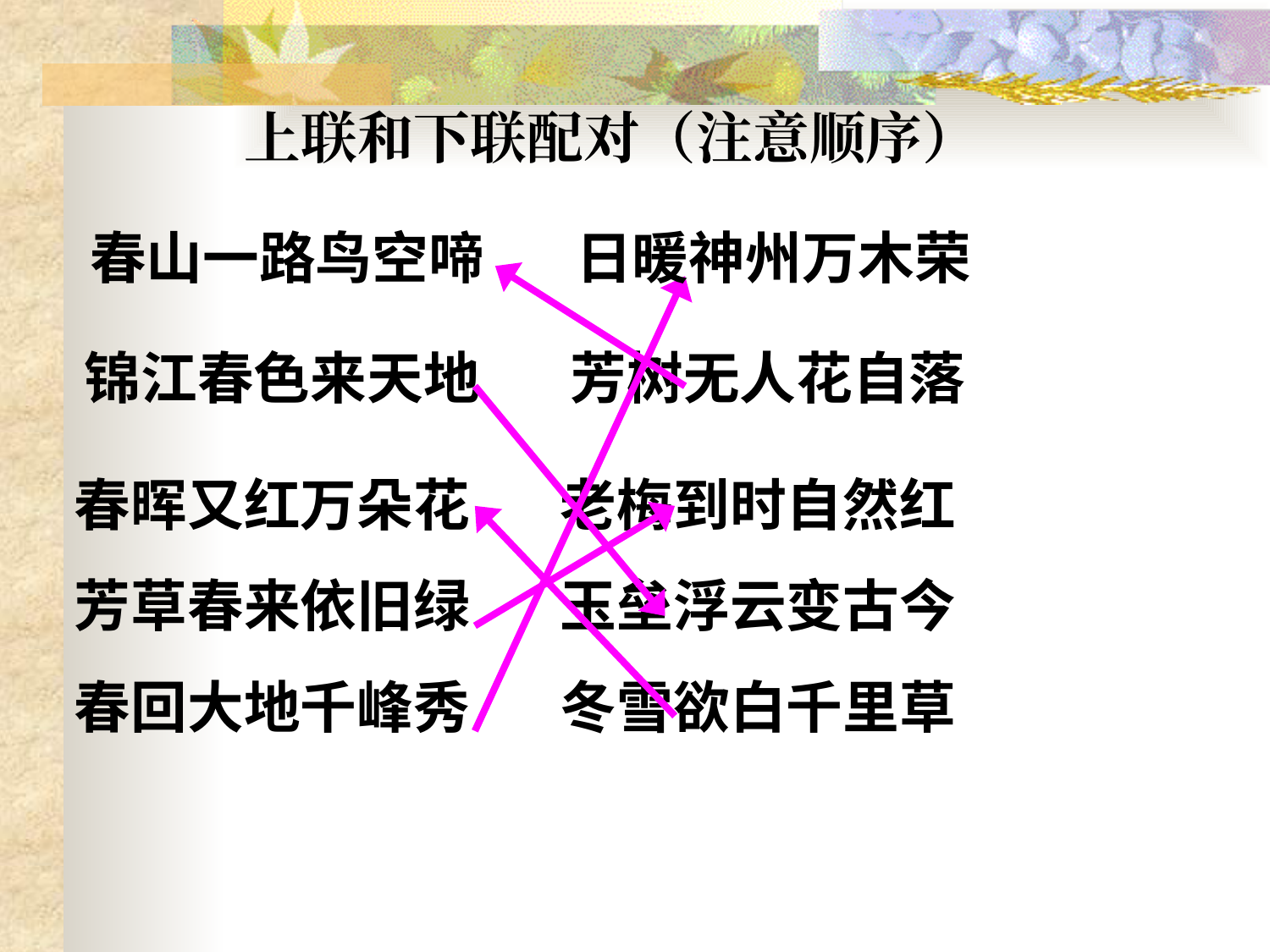

上联和下联配对（注意顺序）
春山一路鸟空啼       日暖神州万木荣

锦江春色来天地       芳树无人花自落

春晖又红万朵花       老梅到时自然红
芳草春来依旧绿       玉垒浮云变古今
春回大地千峰秀       冬雪欲白千里草